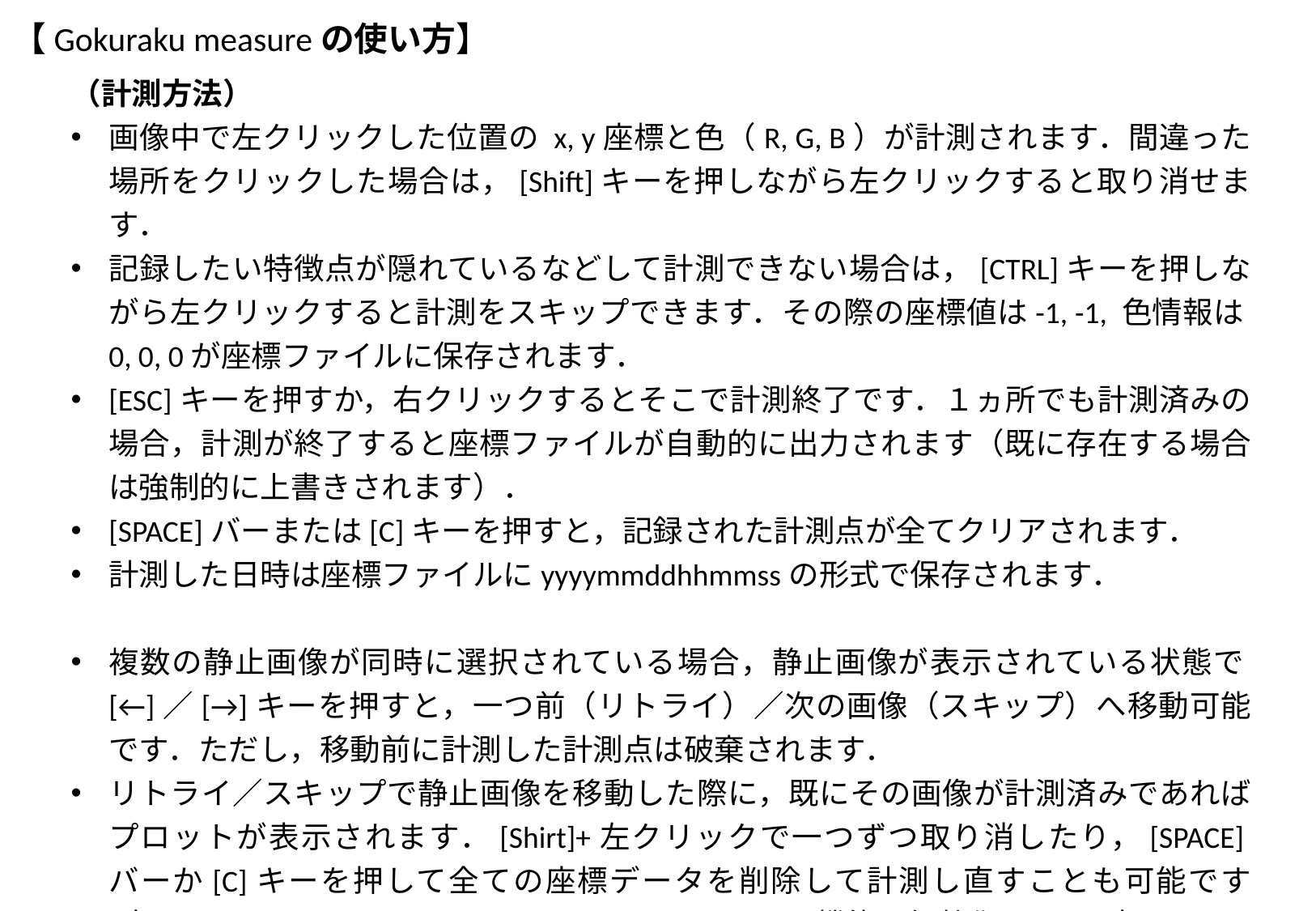

# 【Gokuraku measureの使い方】
（計測方法）
画像中で左クリックした位置の x, y座標と色（R, G, B）が計測されます．間違った場所をクリックした場合は，[Shift]キーを押しながら左クリックすると取り消せます．
記録したい特徴点が隠れているなどして計測できない場合は，[CTRL]キーを押しながら左クリックすると計測をスキップできます．その際の座標値は-1, -1, 色情報は0, 0, 0が座標ファイルに保存されます．
[ESC]キーを押すか，右クリックするとそこで計測終了です．１ヵ所でも計測済みの場合，計測が終了すると座標ファイルが自動的に出力されます（既に存在する場合は強制的に上書きされます）．
[SPACE]バーまたは[C]キーを押すと，記録された計測点が全てクリアされます．
計測した日時は座標ファイルにyyyymmddhhmmssの形式で保存されます．

複数の静止画像が同時に選択されている場合，静止画像が表示されている状態で[←]／[→]キーを押すと，一つ前（リトライ）／次の画像（スキップ）へ移動可能です．ただし，移動前に計測した計測点は破棄されます．
リトライ／スキップで静止画像を移動した際に，既にその画像が計測済みであればプロットが表示されます．[Shirt]+左クリックで一つずつ取り消したり，[SPACE]バーか[C]キーを押して全ての座標データを削除して計測し直すことも可能です（header.pdeのForce_updateをtrueにすると，この機能は無効化できます）．